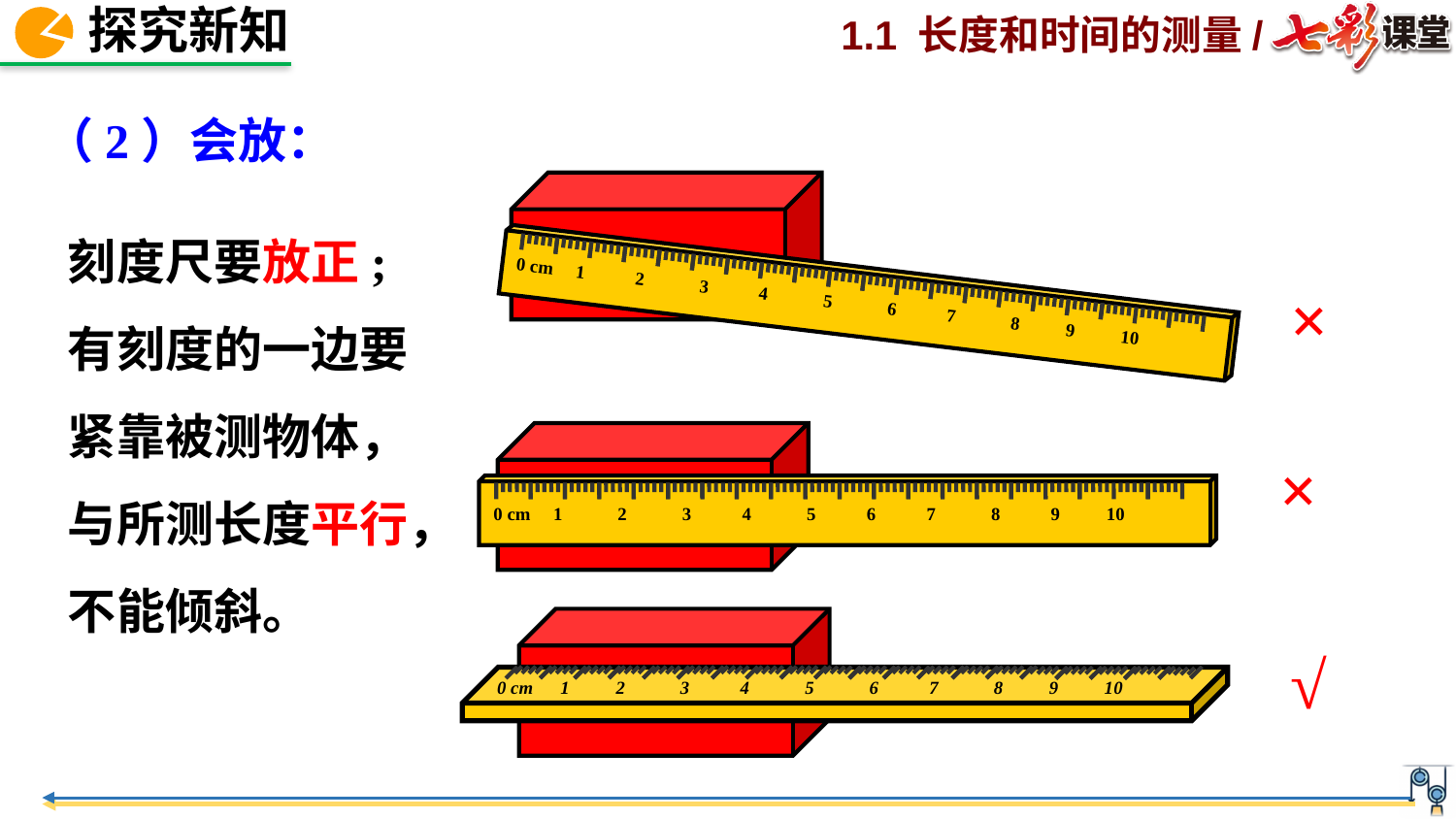

（2）会放：

0 cm     1           2            3           4            5            6           7            8          9          10

刻度尺要放正;有刻度的一边要紧靠被测物体，与所测长度平行，不能倾斜。
×

0 cm     1            2            3           4            5           6           7            8           9          10

×

0 cm      1          2            3           4            5            6           7            8          9          10

√